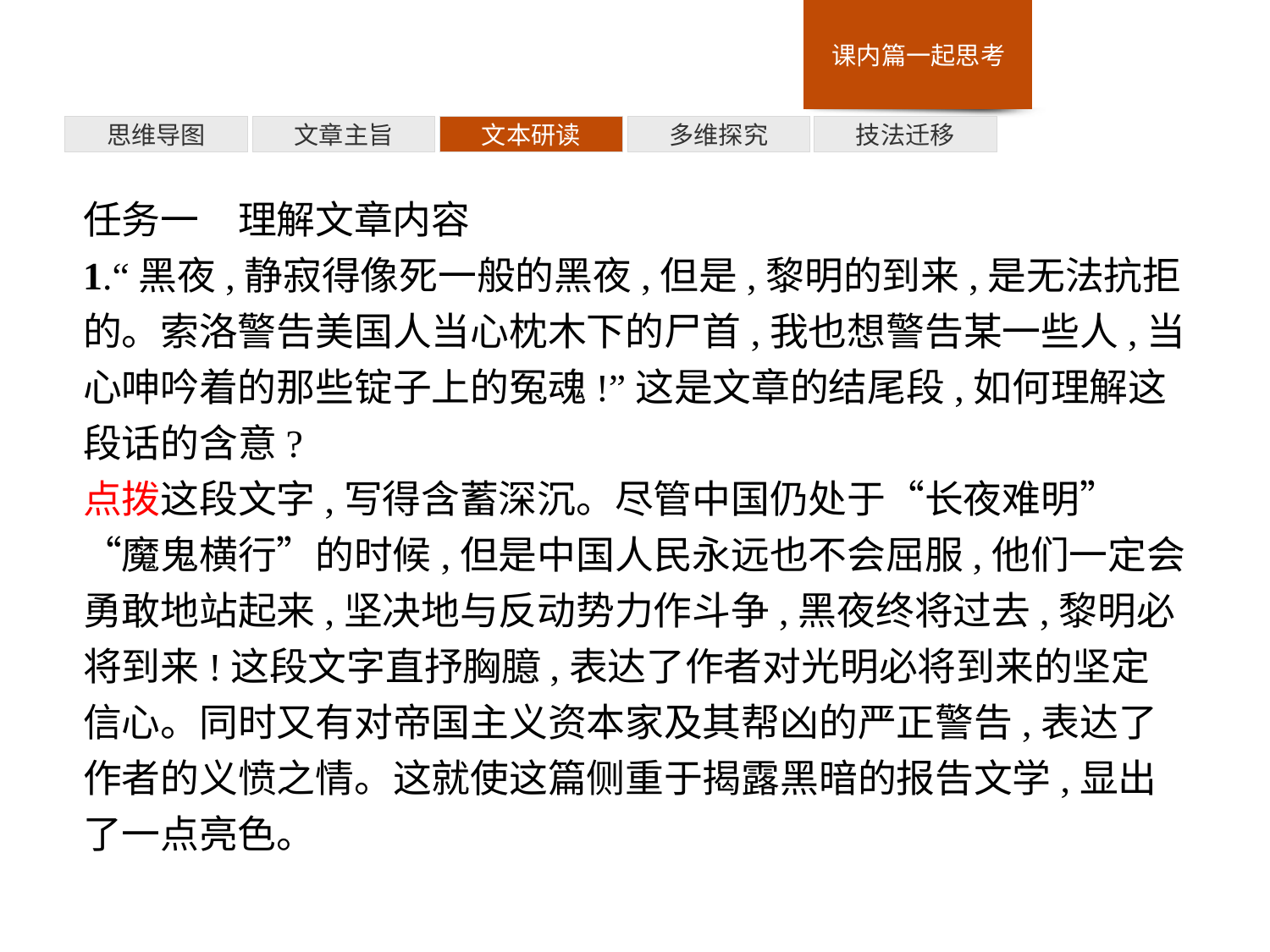

多维探究
思维导图
文章主旨
文本研读
技法迁移
任务一　理解文章内容
1.“黑夜,静寂得像死一般的黑夜,但是,黎明的到来,是无法抗拒的。索洛警告美国人当心枕木下的尸首,我也想警告某一些人,当心呻吟着的那些锭子上的冤魂!”这是文章的结尾段,如何理解这段话的含意?
点拨这段文字,写得含蓄深沉。尽管中国仍处于“长夜难明”“魔鬼横行”的时候,但是中国人民永远也不会屈服,他们一定会勇敢地站起来,坚决地与反动势力作斗争,黑夜终将过去,黎明必将到来!这段文字直抒胸臆,表达了作者对光明必将到来的坚定信心。同时又有对帝国主义资本家及其帮凶的严正警告,表达了作者的义愤之情。这就使这篇侧重于揭露黑暗的报告文学,显出了一点亮色。